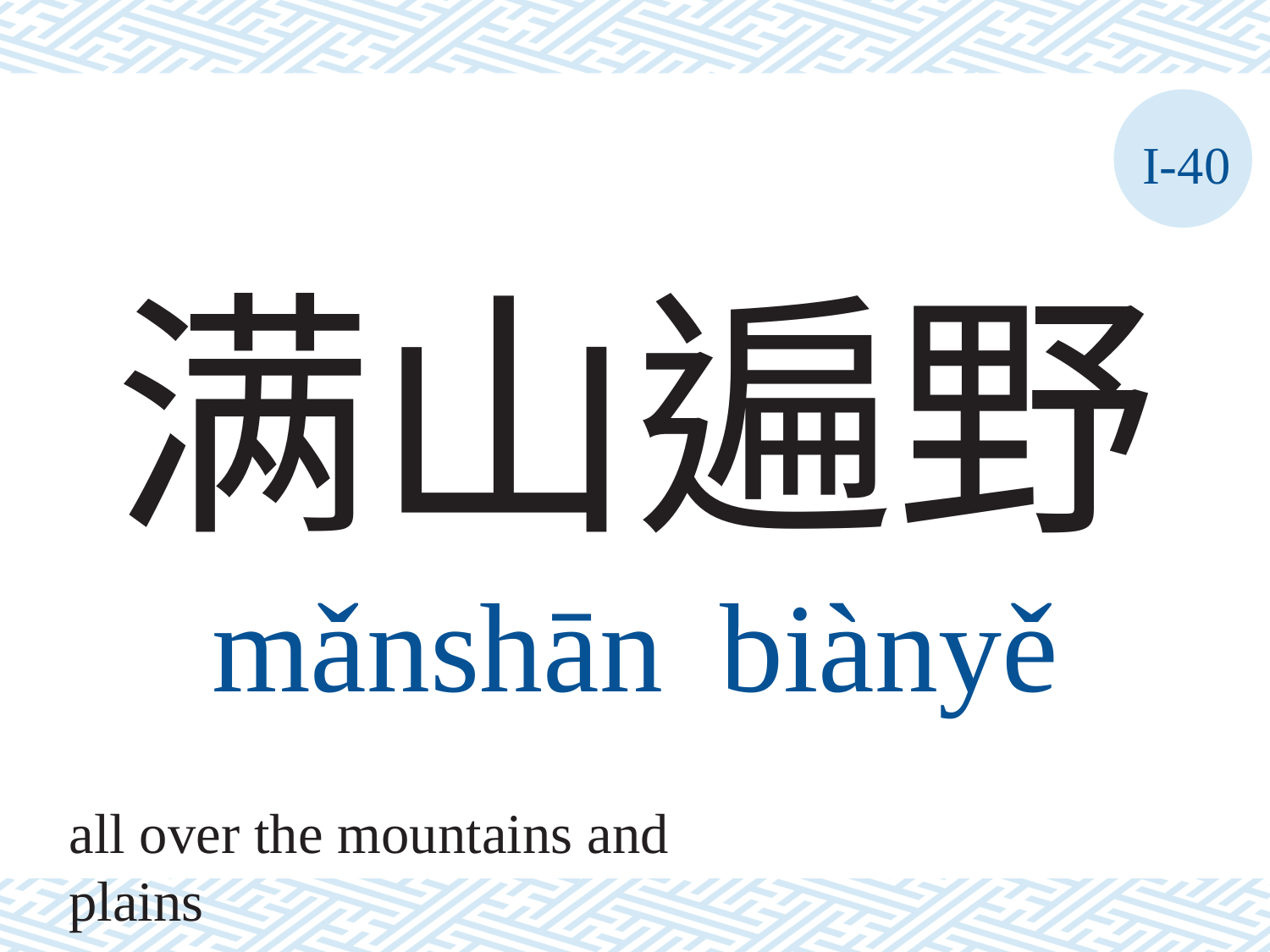

I-40
# 满山遍野 mǎnshān	biànyě
all over the mountains and plains